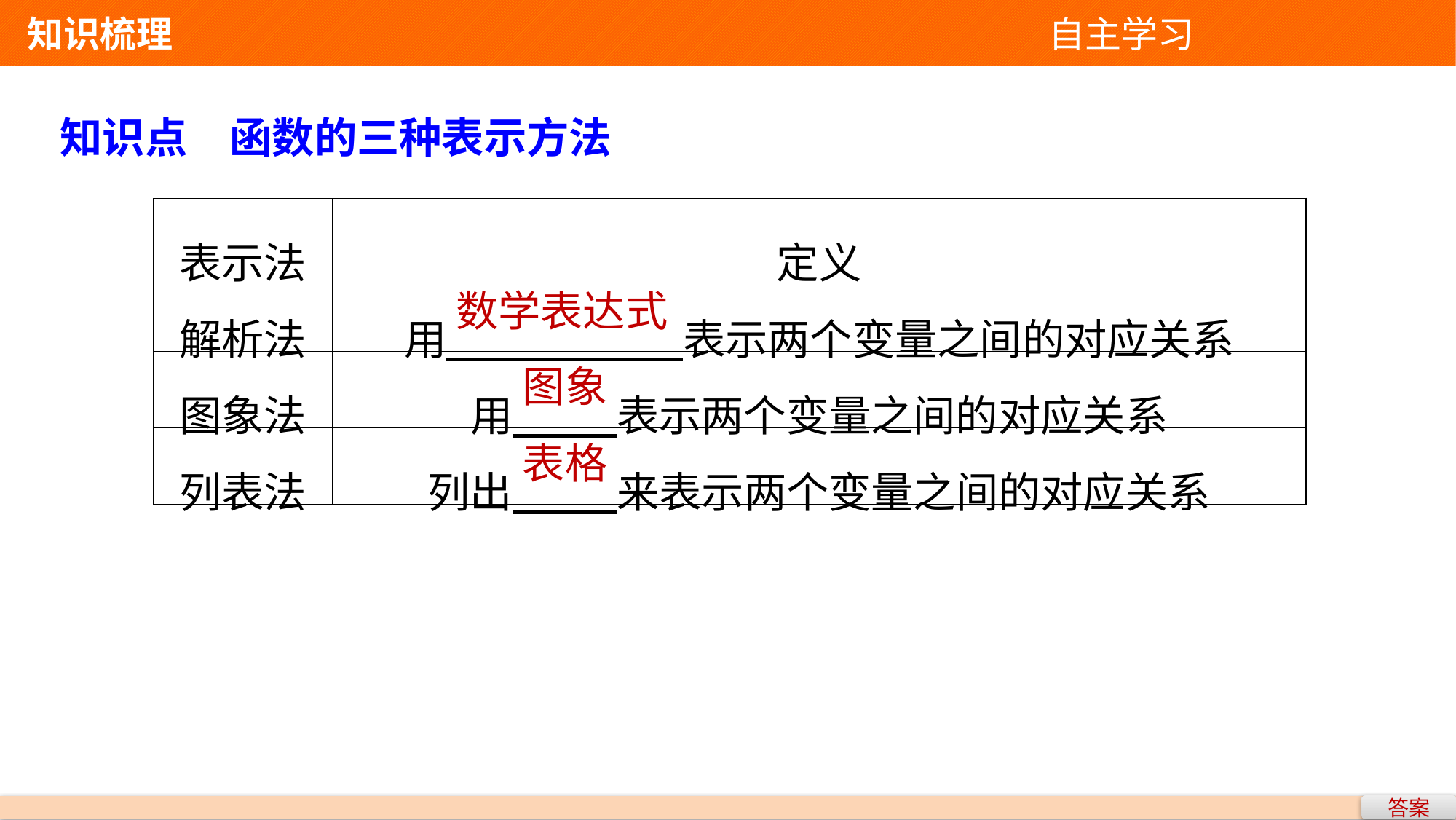

知识梳理                                                                                                           自主学习
知识点　函数的三种表示方法
| 表示法 | 定义 |
| --- | --- |
| 解析法 | 用 表示两个变量之间的对应关系 |
| 图象法 | 用 表示两个变量之间的对应关系 |
| 列表法 | 列出 来表示两个变量之间的对应关系 |
数学表达式
图象
表格
答案